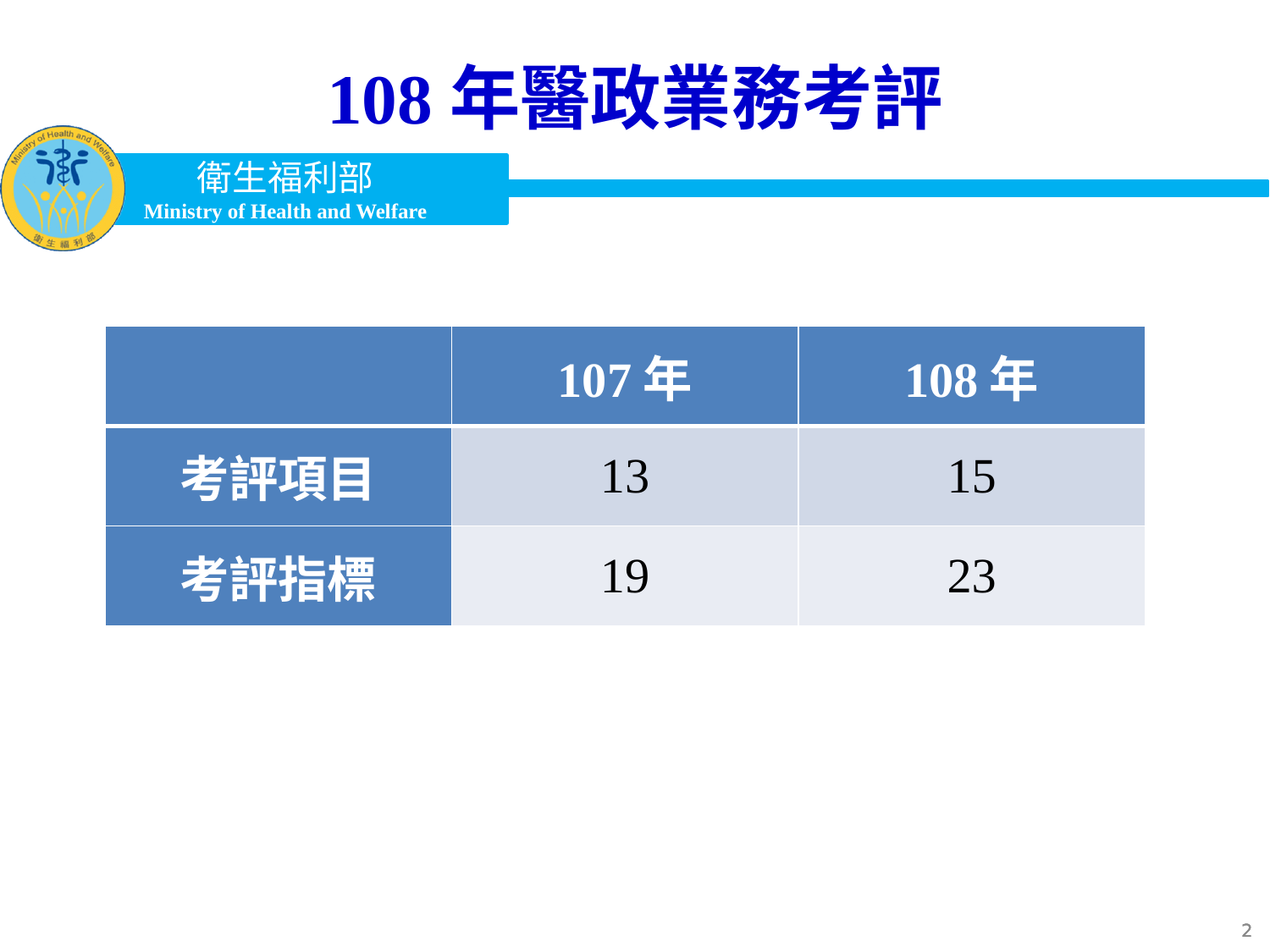

108年醫政業務考評
|  | 107年 | 108年 |
| --- | --- | --- |
| 考評項目 | 13 | 15 |
| 考評指標 | 19 | 23 |
2
2

2